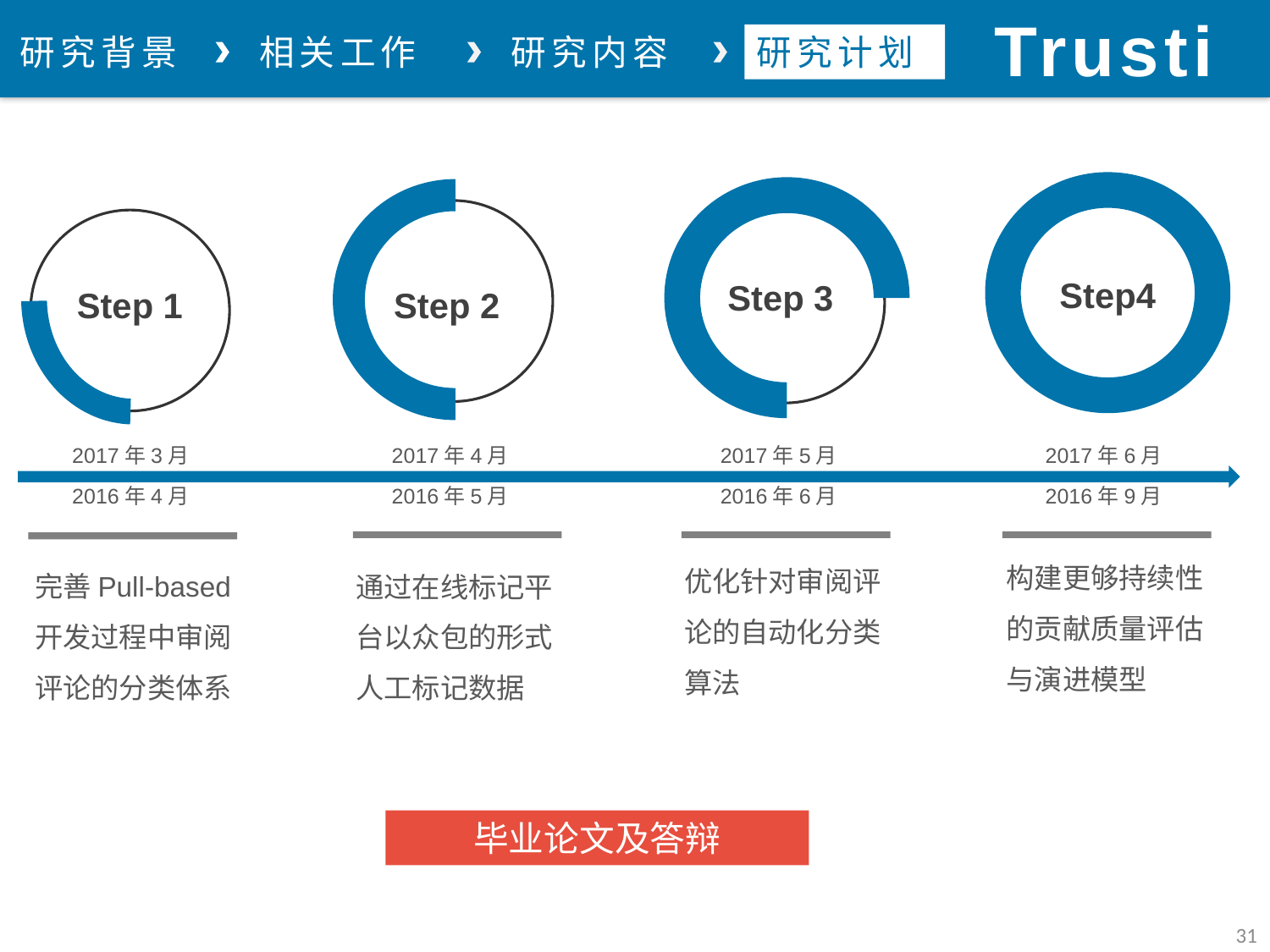

Trustie

论文总结
研究背景
相关工作
研究内容
研究计划

Step 2

Step 3

Step4

Step 1
2017年3月
-
2016年4月
2017年4月
-
2016年5月
2017年5月
-
2016年6月
2017年6月
-
2016年9月

优化针对审阅评论的自动化分类算法

构建更够持续性的贡献质量评估与演进模型

通过在线标记平台以众包的形式人工标记数据

完善Pull-based开发过程中审阅评论的分类体系
毕业论文及答辩
31